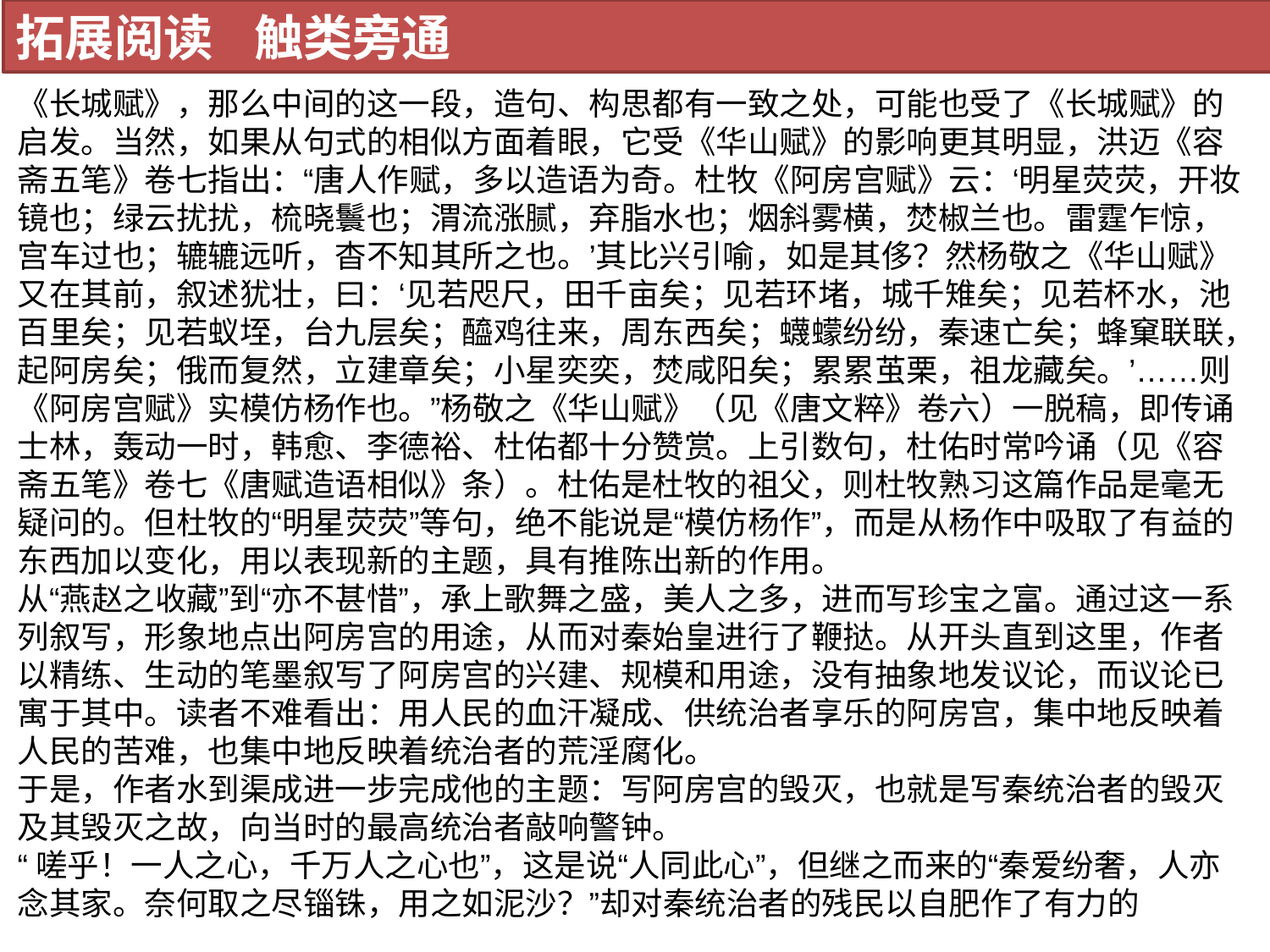

拓展阅读   触类旁通
《长城赋》，那么中间的这一段，造句、构思都有一致之处，可能也受了《长城赋》的启发。当然，如果从句式的相似方面着眼，它受《华山赋》的影响更其明显，洪迈《容斋五笔》卷七指出：“唐人作赋，多以造语为奇。杜牧《阿房宫赋》云：‘明星荧荧，开妆镜也；绿云扰扰，梳晓鬟也；渭流涨腻，弃脂水也；烟斜雾横，焚椒兰也。雷霆乍惊，宫车过也；辘辘远听，杳不知其所之也。’其比兴引喻，如是其侈？然杨敬之《华山赋》又在其前，叙述犹壮，曰：‘见若咫尺，田千亩矣；见若环堵，城千雉矣；见若杯水，池百里矣；见若蚁垤，台九层矣；醯鸡往来，周东西矣；蠛蠓纷纷，秦速亡矣；蜂窠联联，起阿房矣；俄而复然，立建章矣；小星奕奕，焚咸阳矣；累累茧栗，祖龙藏矣。’……则《阿房宫赋》实模仿杨作也。”杨敬之《华山赋》（见《唐文粹》卷六）一脱稿，即传诵士林，轰动一时，韩愈、李德裕、杜佑都十分赞赏。上引数句，杜佑时常吟诵（见《容斋五笔》卷七《唐赋造语相似》条）。杜佑是杜牧的祖父，则杜牧熟习这篇作品是毫无疑问的。但杜牧的“明星荧荧”等句，绝不能说是“模仿杨作”，而是从杨作中吸取了有益的东西加以变化，用以表现新的主题，具有推陈出新的作用。
从“燕赵之收藏”到“亦不甚惜”，承上歌舞之盛，美人之多，进而写珍宝之富。通过这一系列叙写，形象地点出阿房宫的用途，从而对秦始皇进行了鞭挞。从开头直到这里，作者以精练、生动的笔墨叙写了阿房宫的兴建、规模和用途，没有抽象地发议论，而议论已寓于其中。读者不难看出：用人民的血汗凝成、供统治者享乐的阿房宫，集中地反映着人民的苦难，也集中地反映着统治者的荒淫腐化。
于是，作者水到渠成进一步完成他的主题：写阿房宫的毁灭，也就是写秦统治者的毁灭及其毁灭之故，向当时的最高统治者敲响警钟。
“嗟乎！一人之心，千万人之心也”，这是说“人同此心”，但继之而来的“秦爱纷奢，人亦念其家。奈何取之尽锱铢，用之如泥沙？”却对秦统治者的残民以自肥作了有力的